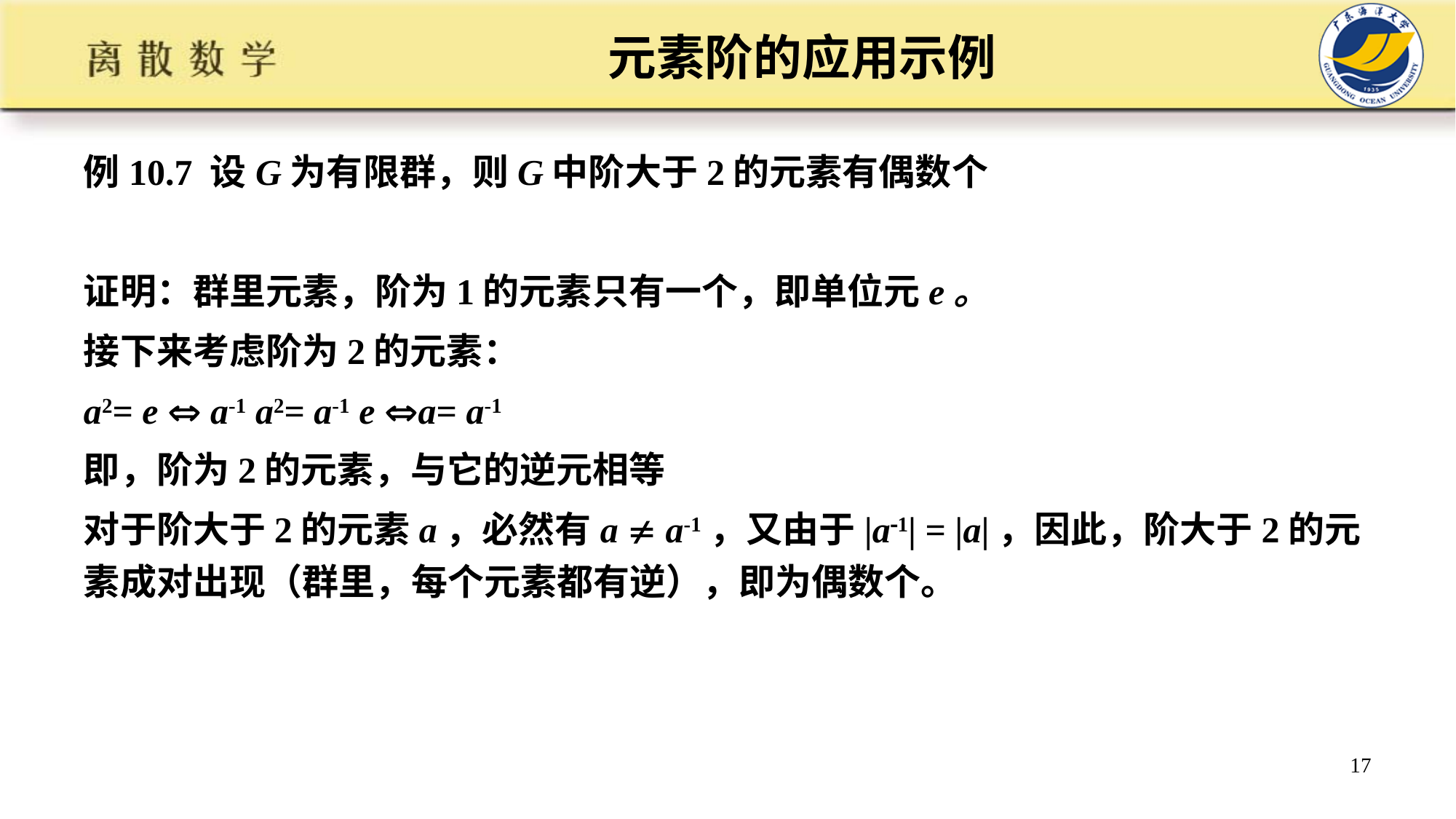

# 元素阶的应用示例
例10.7 设G为有限群，则G中阶大于2的元素有偶数个

证明：群里元素，阶为1的元素只有一个，即单位元e。
接下来考虑阶为2的元素：
a2= e ⇔ a-1 a2= a-1 e ⇔a= a-1
即，阶为2的元素，与它的逆元相等
对于阶大于2的元素a，必然有a ≠ a-1，又由于|a−1| = |a|，因此，阶大于2的元素成对出现（群里，每个元素都有逆），即为偶数个。
17